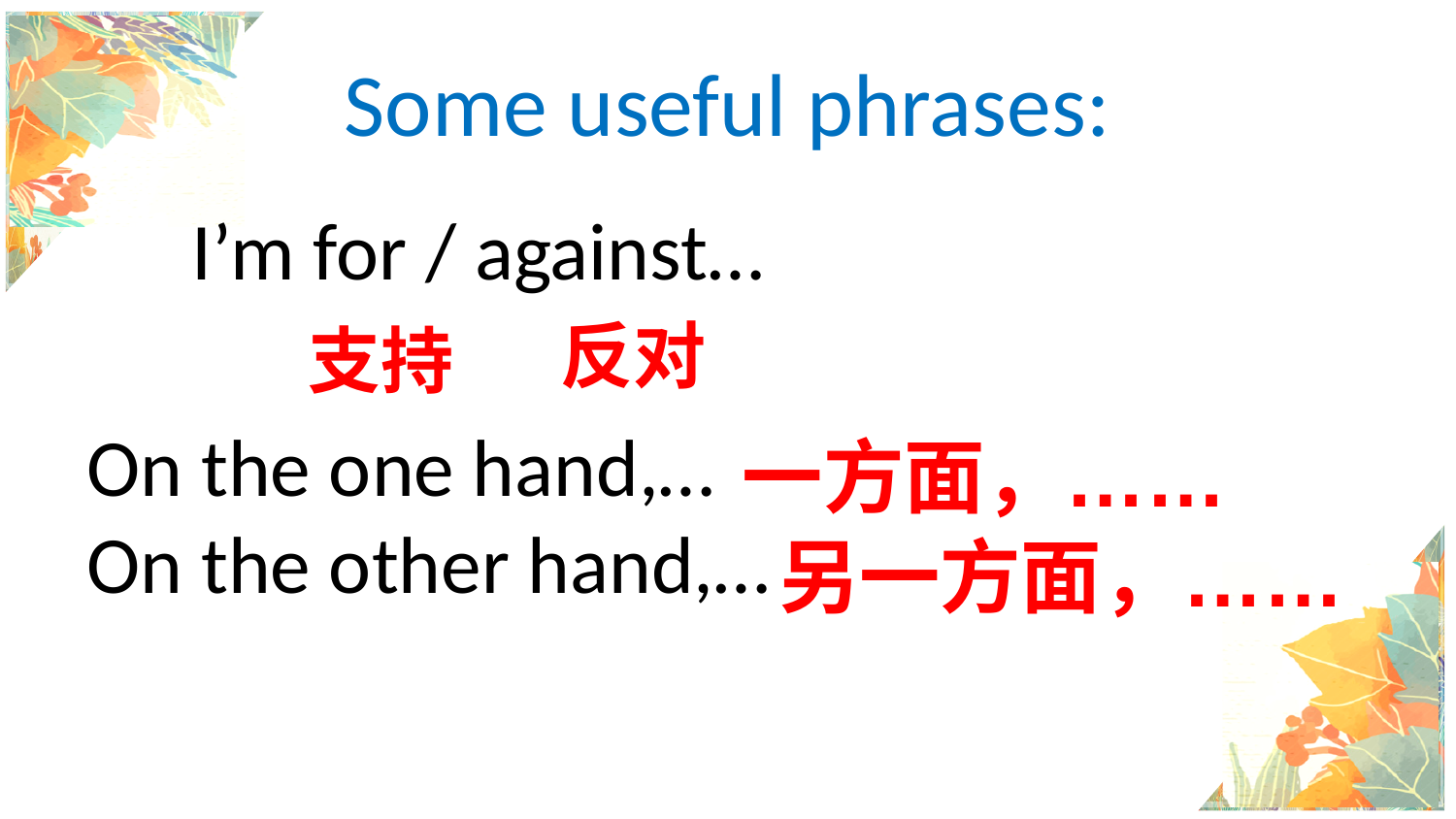

# Some useful phrases:
I’m for / against…
反对
支持
On the one hand,…
On the other hand,…
一方面，……
另一方面，……